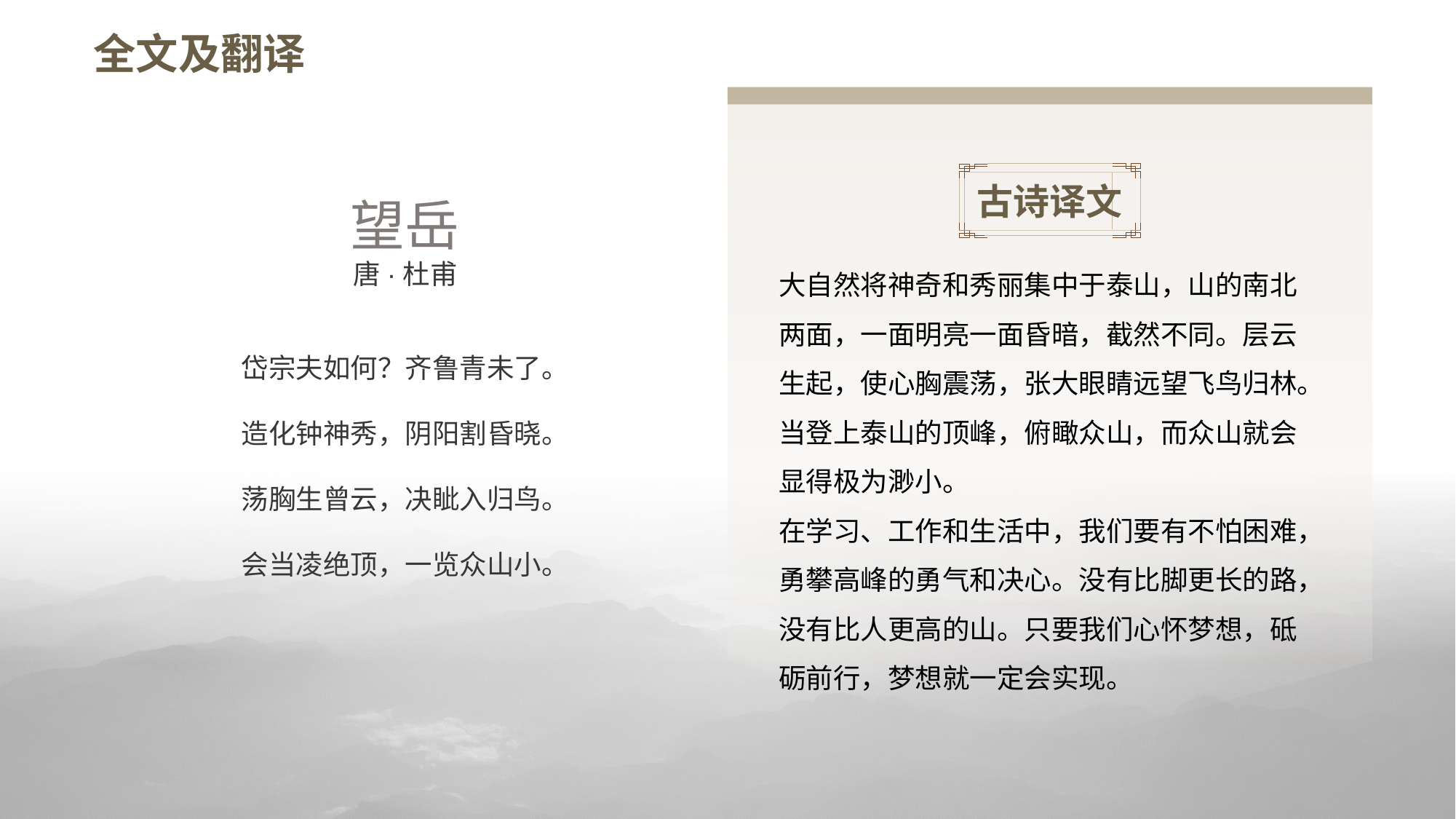

# 全文及翻译

古诗译文
望岳
唐·杜甫
岱宗夫如何？齐鲁青未了。

造化钟神秀，阴阳割昏晓。

荡胸生曾云，决眦入归鸟。

会当凌绝顶，一览众山小。
大自然将神奇和秀丽集中于泰山，山的南北两面，一面明亮一面昏暗，截然不同。层云生起，使心胸震荡，张大眼睛远望飞鸟归林。当登上泰山的顶峰，俯瞰众山，而众山就会显得极为渺小。
在学习、工作和生活中，我们要有不怕困难，勇攀高峰的勇气和决心。没有比脚更长的路，没有比人更高的山。只要我们心怀梦想，砥砺前行，梦想就一定会实现。